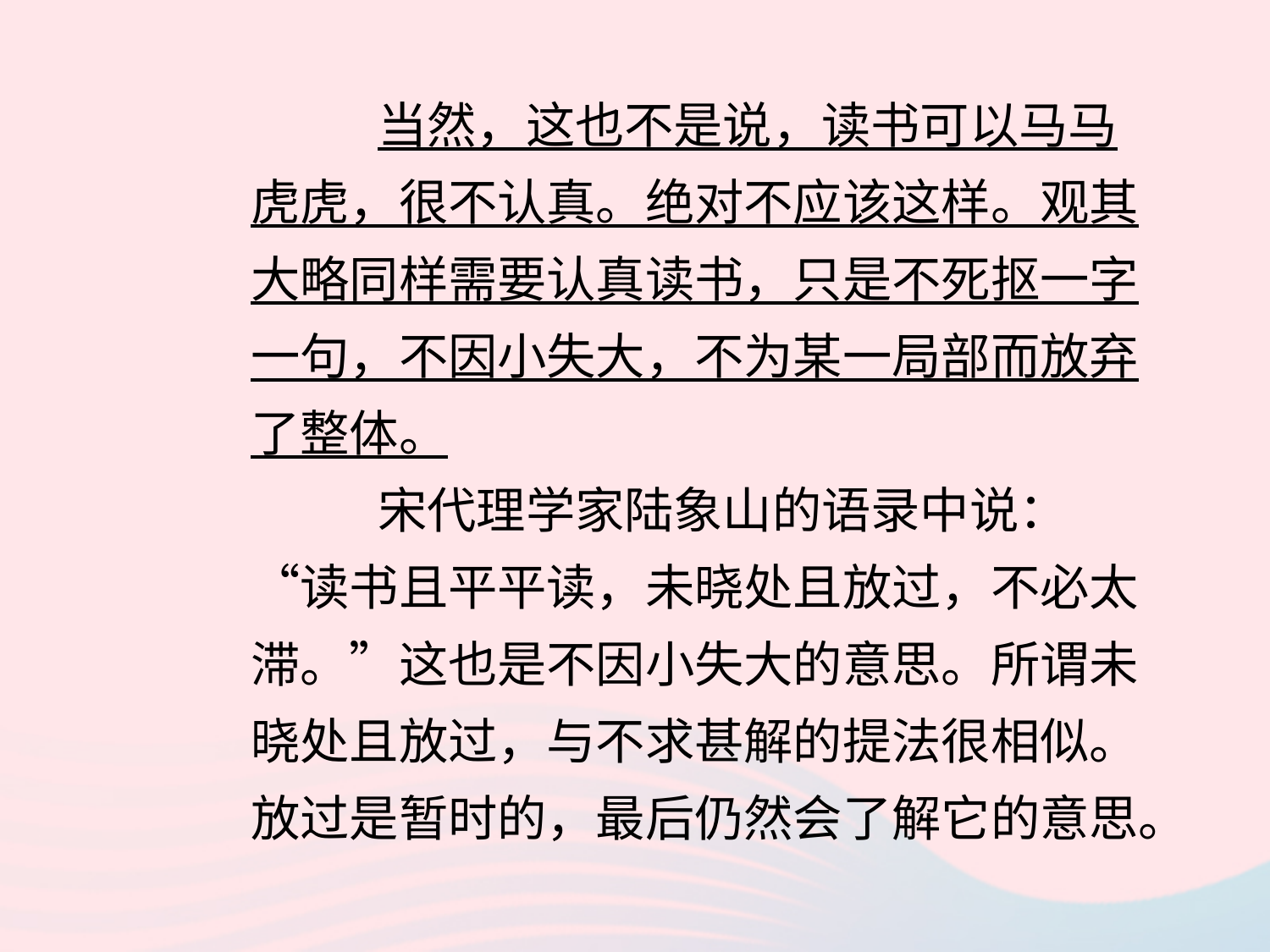

当然，这也不是说，读书可以马马虎虎，很不认真。绝对不应该这样。观其大略同样需要认真读书，只是不死抠一字一句，不因小失大，不为某一局部而放弃了整体。
	宋代理学家陆象山的语录中说：“读书且平平读，未晓处且放过，不必太滞。”这也是不因小失大的意思。所谓未晓处且放过，与不求甚解的提法很相似。放过是暂时的，最后仍然会了解它的意思。